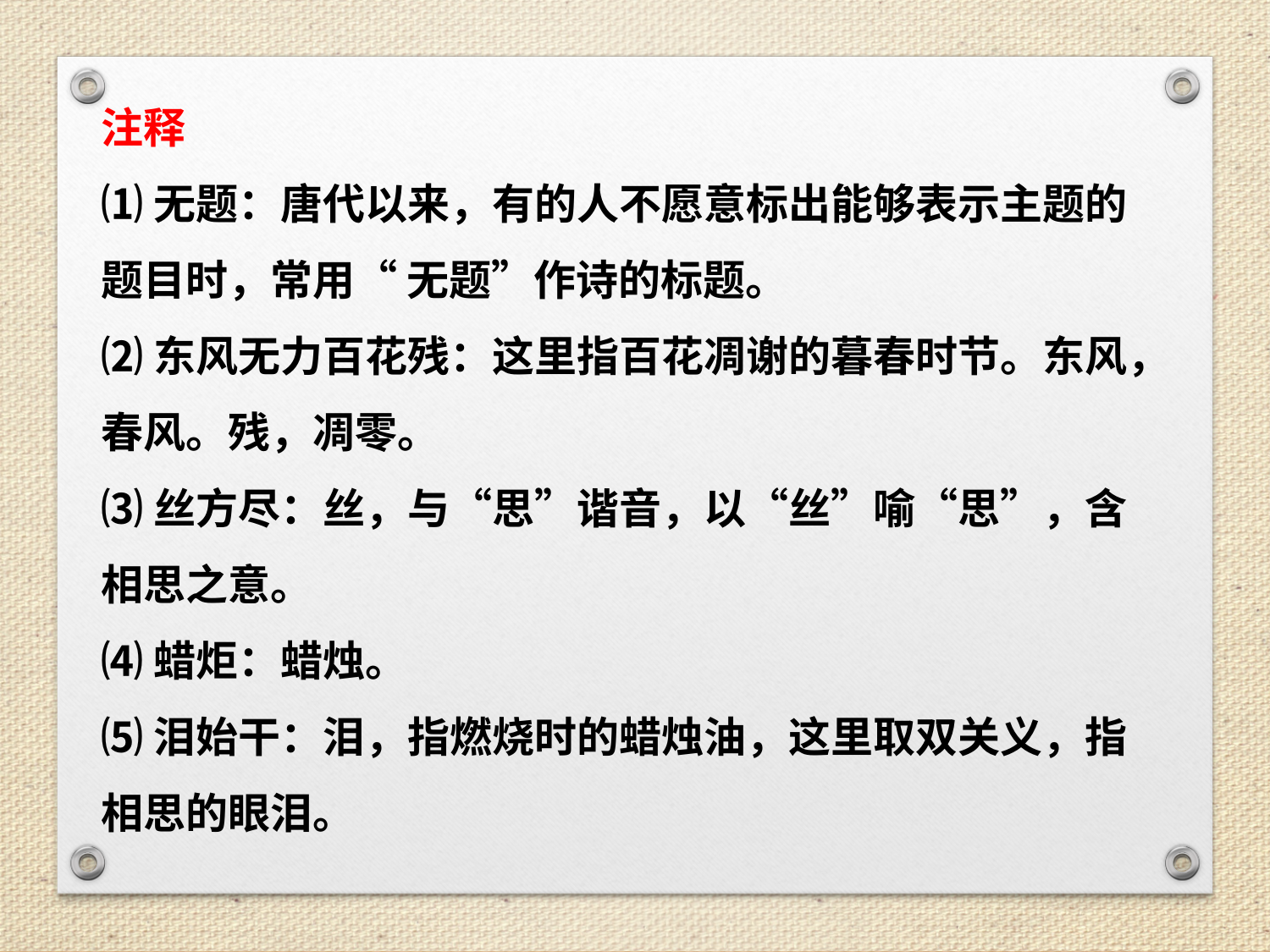

注释
⑴无题：唐代以来，有的人不愿意标出能够表示主题的题目时，常用“ 无题”作诗的标题。
⑵东风无力百花残：这里指百花凋谢的暮春时节。东风，春风。残，凋零。
⑶丝方尽：丝，与“思”谐音，以“丝”喻“思”，含相思之意。
⑷蜡炬：蜡烛。
⑸泪始干：泪，指燃烧时的蜡烛油，这里取双关义，指相思的眼泪。